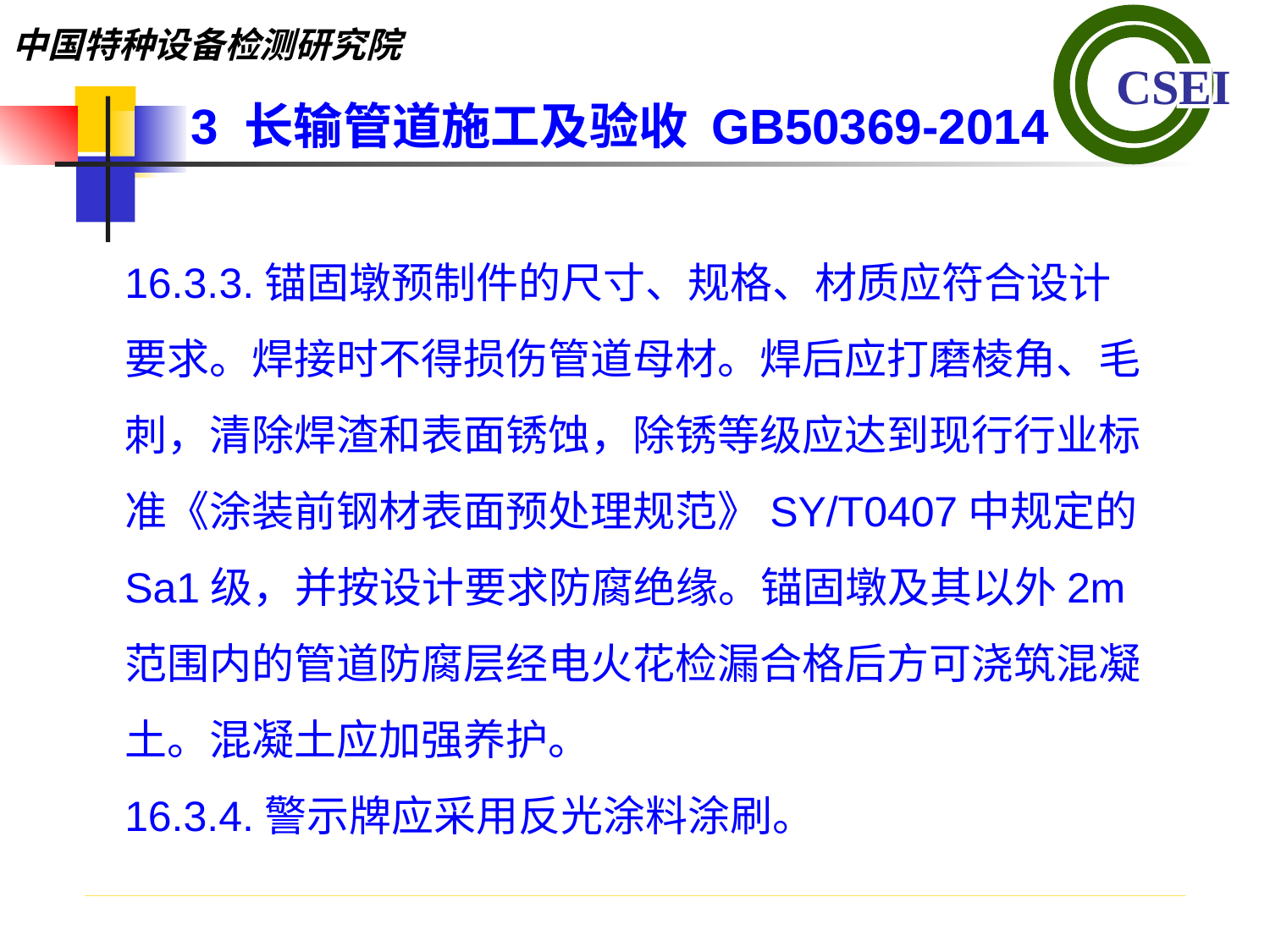

3 长输管道施工及验收 GB50369-2014
16.3.3.锚固墩预制件的尺寸、规格、材质应符合设计要求。焊接时不得损伤管道母材。焊后应打磨棱角、毛刺，清除焊渣和表面锈蚀，除锈等级应达到现行行业标准《涂装前钢材表面预处理规范》SY/T0407中规定的Sa1级，并按设计要求防腐绝缘。锚固墩及其以外2m范围内的管道防腐层经电火花检漏合格后方可浇筑混凝土。混凝土应加强养护。
16.3.4.警示牌应采用反光涂料涂刷。